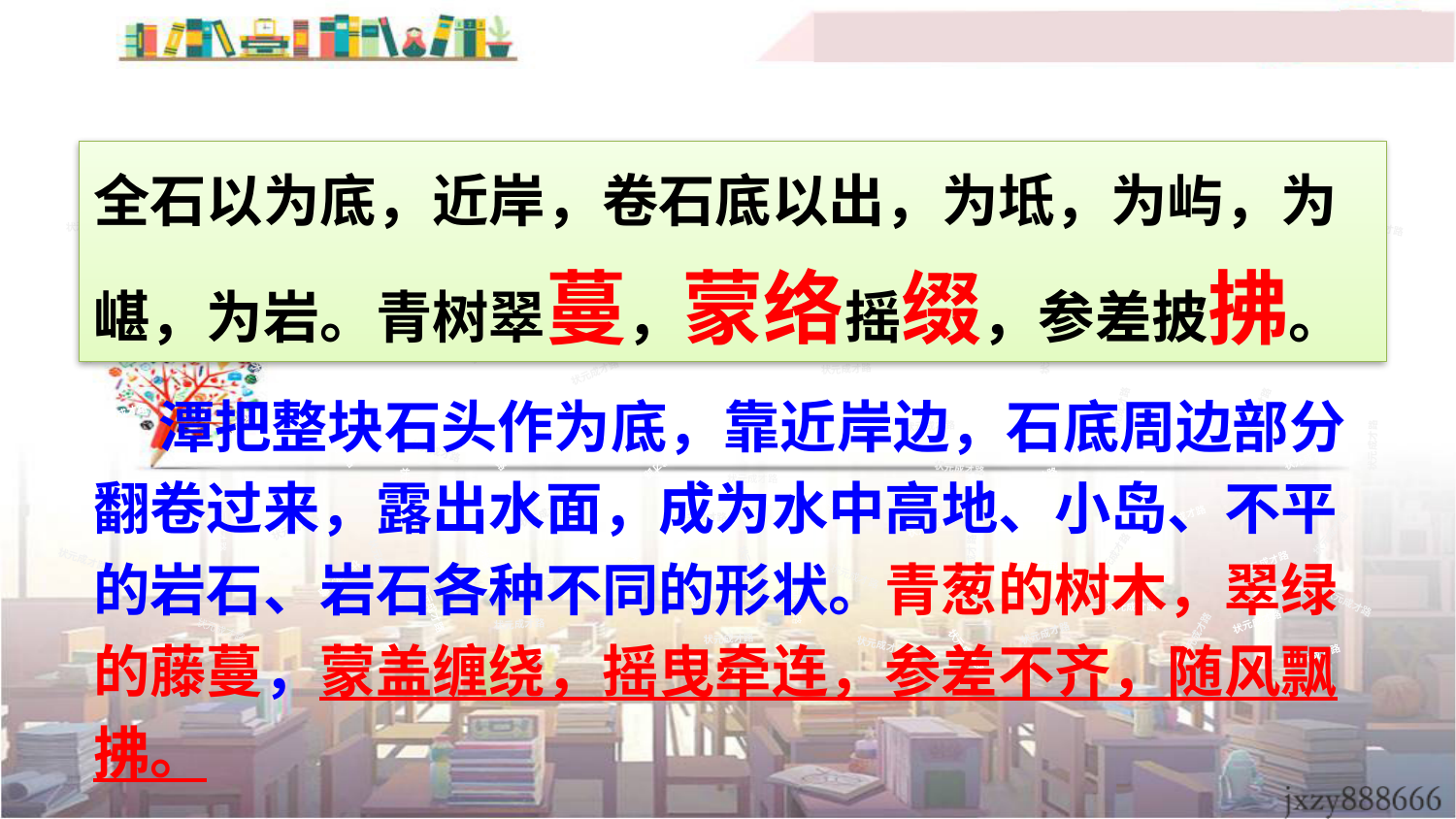

全石以为底，近岸，卷石底以出，为坻，为屿，为嵁，为岩。青树翠蔓，蒙络摇缀，参差披拂。
状元成才路
状元成才路
状元成才路
状元成才路
状元成才路
状元成才路
状元成才路
状元成才路
状元成才路
状元成才路
状元成才路
状元成才路
状元成才路
状元成才路
状元成才路
状元成才路
状元成才路
状元成才路
状元成才路
状元成才路
状元成才路
状元成才路
状元成才路
状元成才路
状元成才路
状元成才路
状元成才路
状元成才路
状元成才路
状元成才路
状元成才路
状元成才路
状元成才路
状元成才路
状元成才路
状元成才路
状元成才路
状元成才路
状元成才路
状元成才路
状元成才路
    潭把整块石头作为底，靠近岸边，石底周边部分翻卷过来，露出水面，成为水中高地、小岛、不平的岩石、岩石各种不同的形状。青葱的树木，翠绿的藤蔓，蒙盖缠绕，摇曳牵连，参差不齐，随风飘拂。
状元成才路
状元成才路
状元成才路
状元成才路
状元成才路
状元成才路
状元成才路
状元成才路
状元成才路
状元成才路
状元成才路
状元成才路
状元成才路
状元成才路
状元成才路
状元成才路
状元成才路
状元成才路
状元成才路
状元成才路
状元成才路
状元成才路
状元成才路
状元成才路
状元成才路
状元成才路
状元成才路
状元成才路
状元成才路
状元成才路
状元成才路
状元成才路
状元成才路
状元成才路
状元成才路
状元成才路
状元成才路
状元成才路
状元成才路
状元成才路
状元成才路
状元成才路
状元成才路
状元成才路
状元成才路
状元成才路
状元成才路
状元成才路
状元成才路
状元成才路
状元成才路
状元成才路
状元成才路
状元成才路
状元成才路
状元成才路
状元成才路
状元成才路
状元成才路